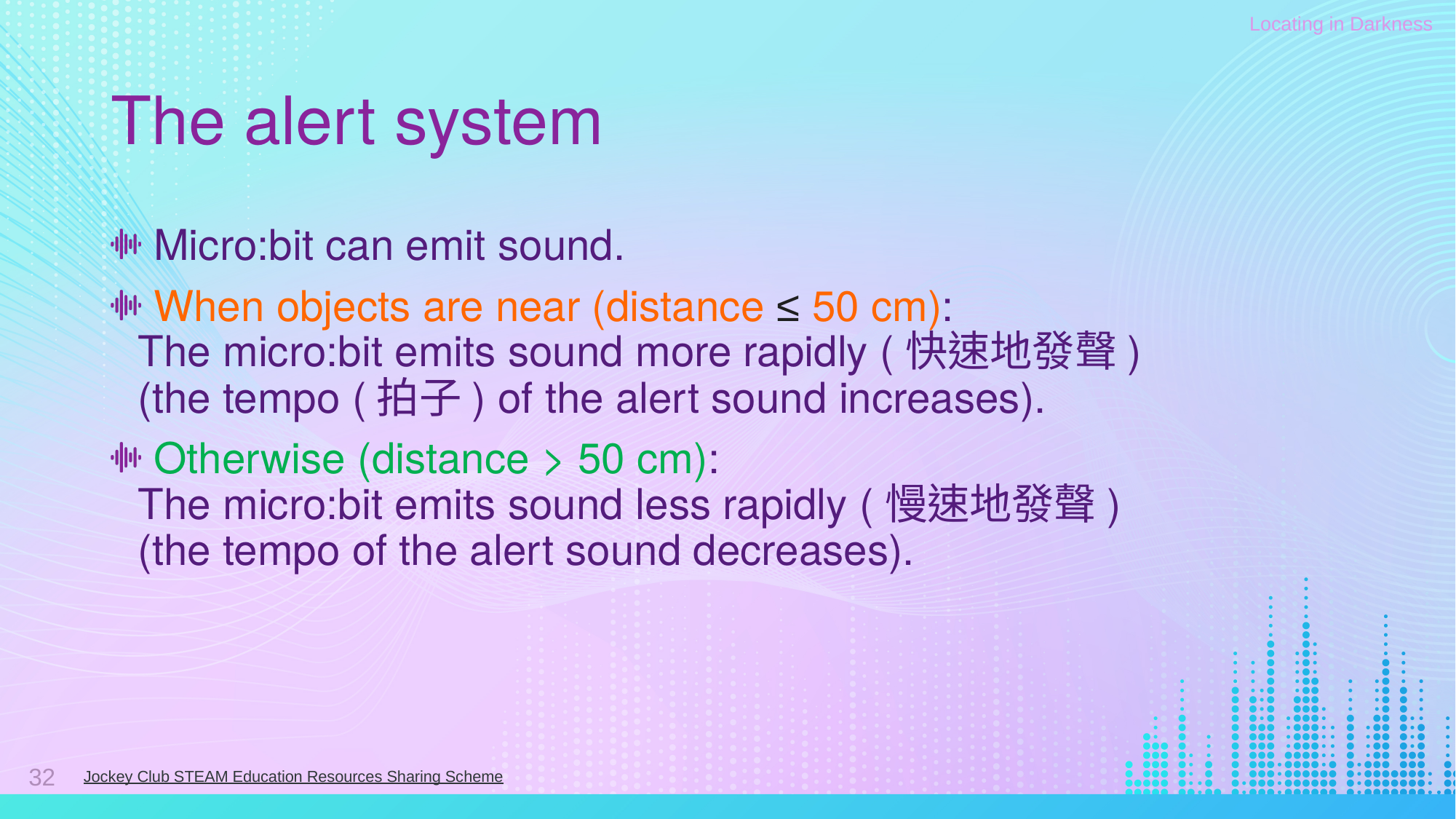

# The alert system
Micro:bit can emit sound.
When objects are near (distance ≤ 50 cm):
The micro:bit emits sound more rapidly (快速地發聲)
(the tempo (拍子) of the alert sound increases).
Otherwise (distance > 50 cm):
The micro:bit emits sound less rapidly (慢速地發聲)
(the tempo of the alert sound decreases).

32